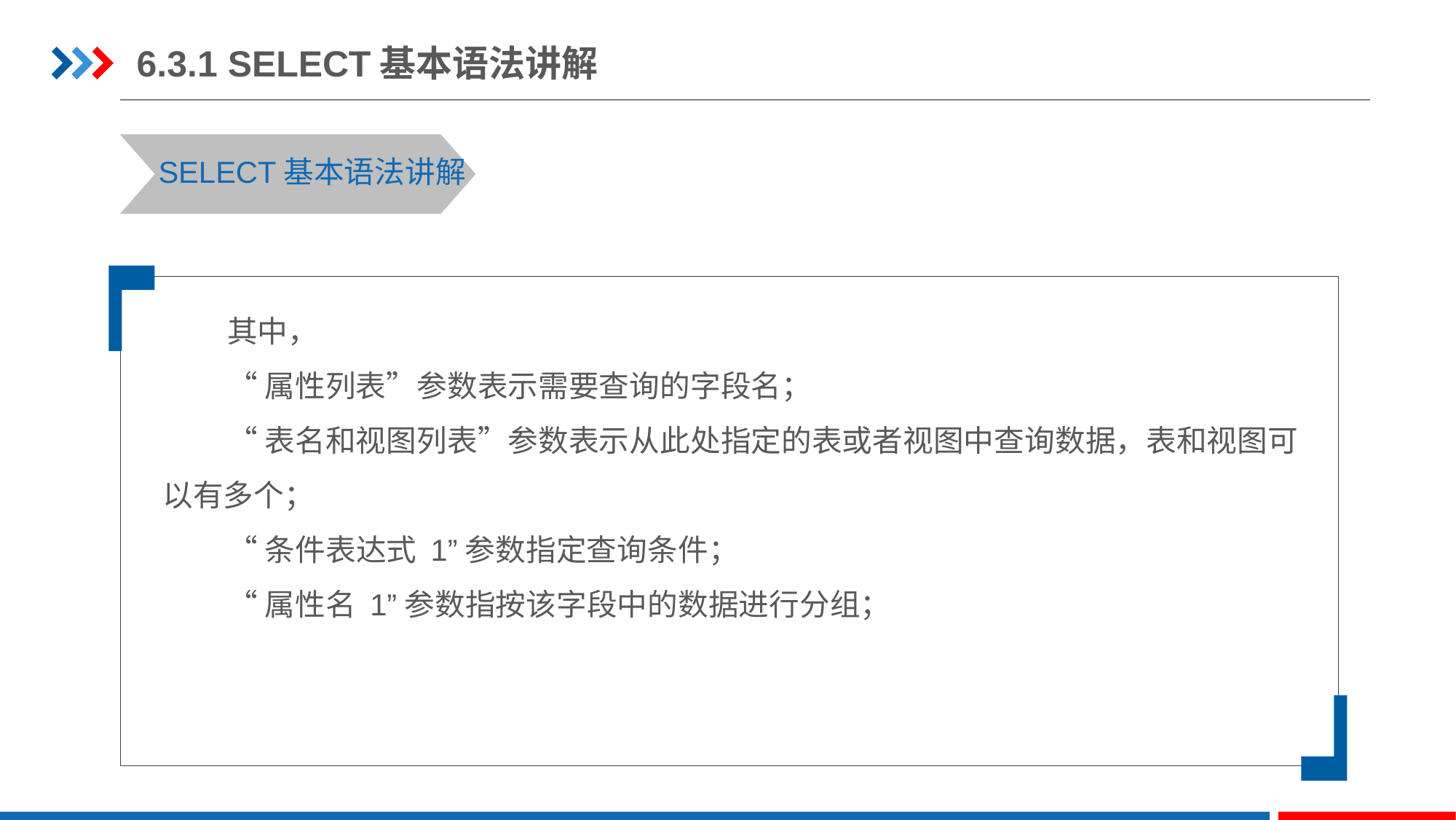

6.3.1 SELECT基本语法讲解

SELECT基本语法讲解

其中，
“属性列表”参数表示需要查询的字段名；
“表名和视图列表”参数表示从此处指定的表或者视图中查询数据，表和视图可以有多个；
“条件表达式 1”参数指定查询条件；
“属性名 1”参数指按该字段中的数据进行分组；